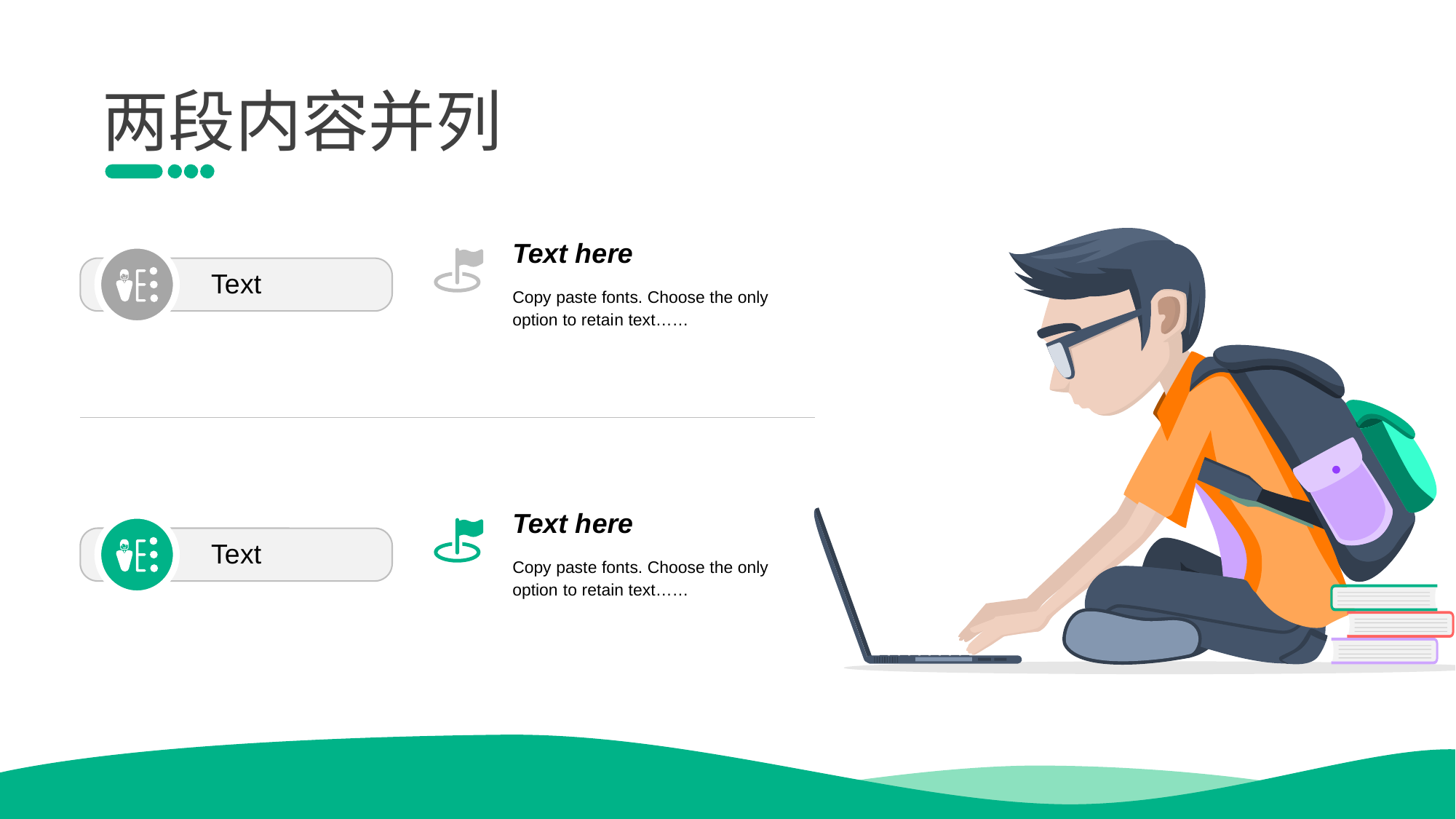

两段内容并列

Text he re

Copy paste fonts. Choose the only option to retai n text……

Te xt

Text h ere

Copy paste fonts. Choose the only option  to retain text……

Te xt